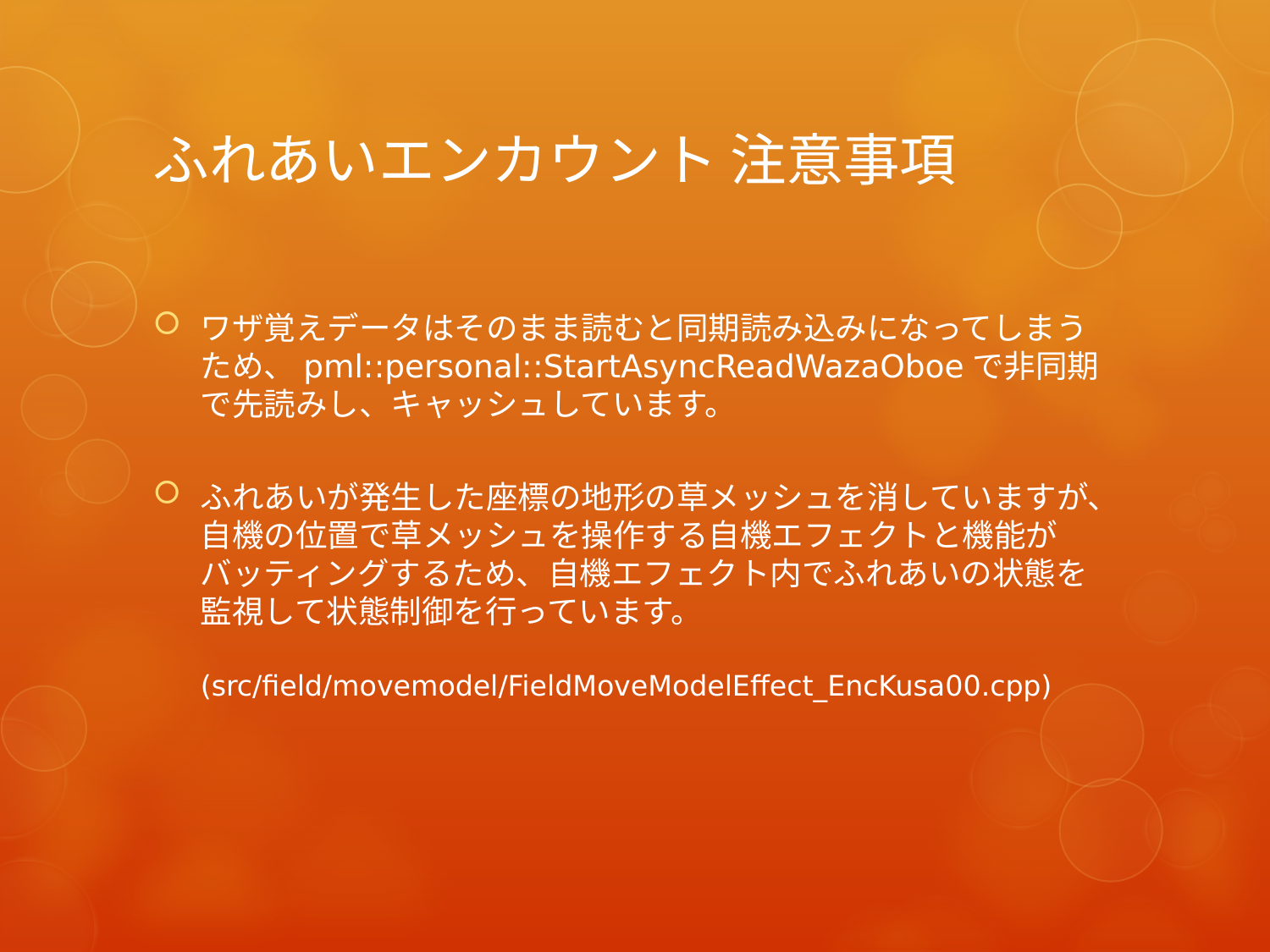

# ふれあいエンカウント 注意事項
ワザ覚えデータはそのまま読むと同期読み込みになってしまうため、pml::personal::StartAsyncReadWazaOboeで非同期で先読みし、キャッシュしています。
ふれあいが発生した座標の地形の草メッシュを消していますが、自機の位置で草メッシュを操作する自機エフェクトと機能がバッティングするため、自機エフェクト内でふれあいの状態を監視して状態制御を行っています。
(src/field/movemodel/FieldMoveModelEffect_EncKusa00.cpp)